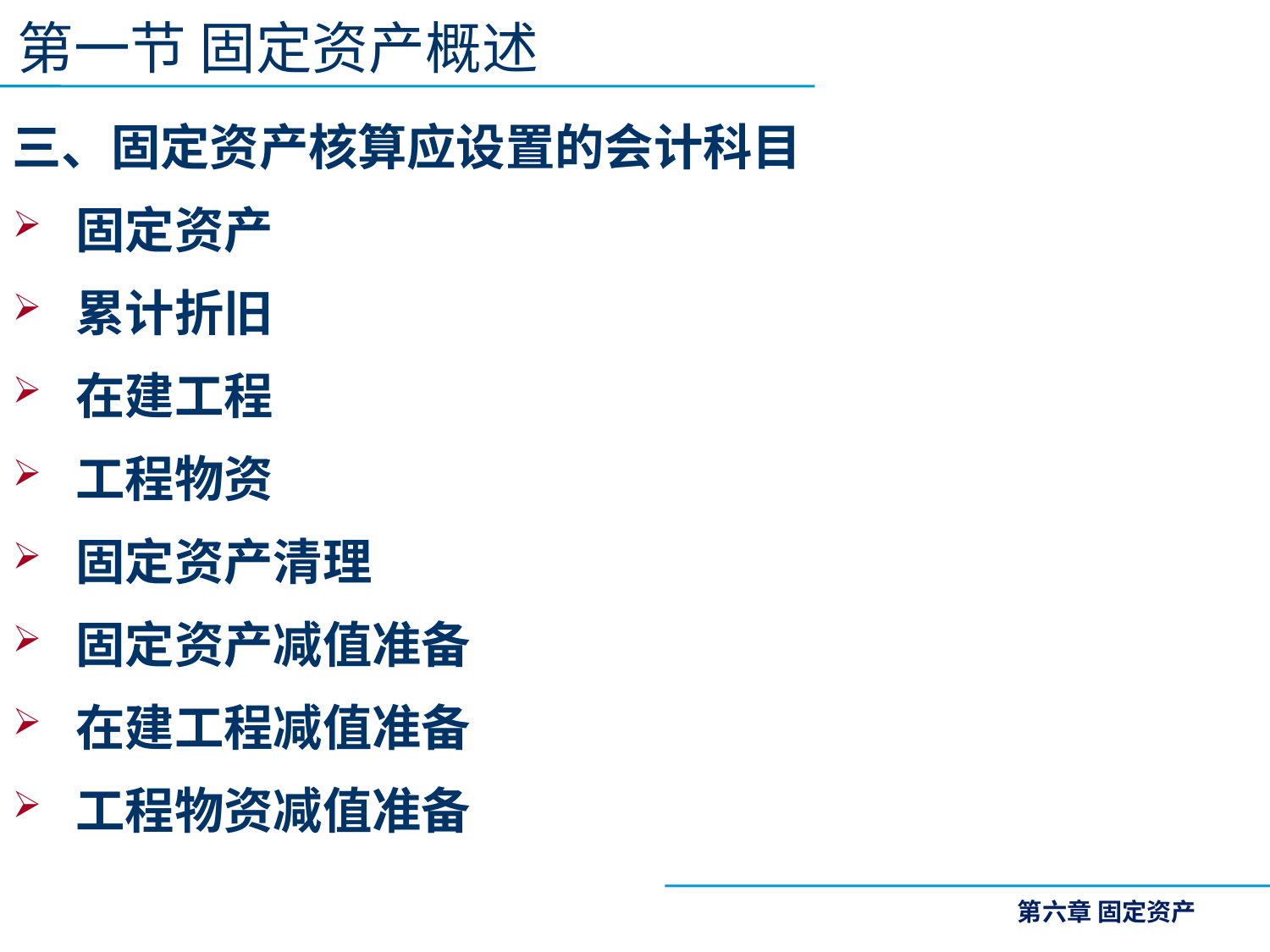

第一节 固定资产概述
三、固定资产核算应设置的会计科目
固定资产
累计折旧
在建工程
工程物资
固定资产清理
固定资产减值准备
在建工程减值准备
工程物资减值准备